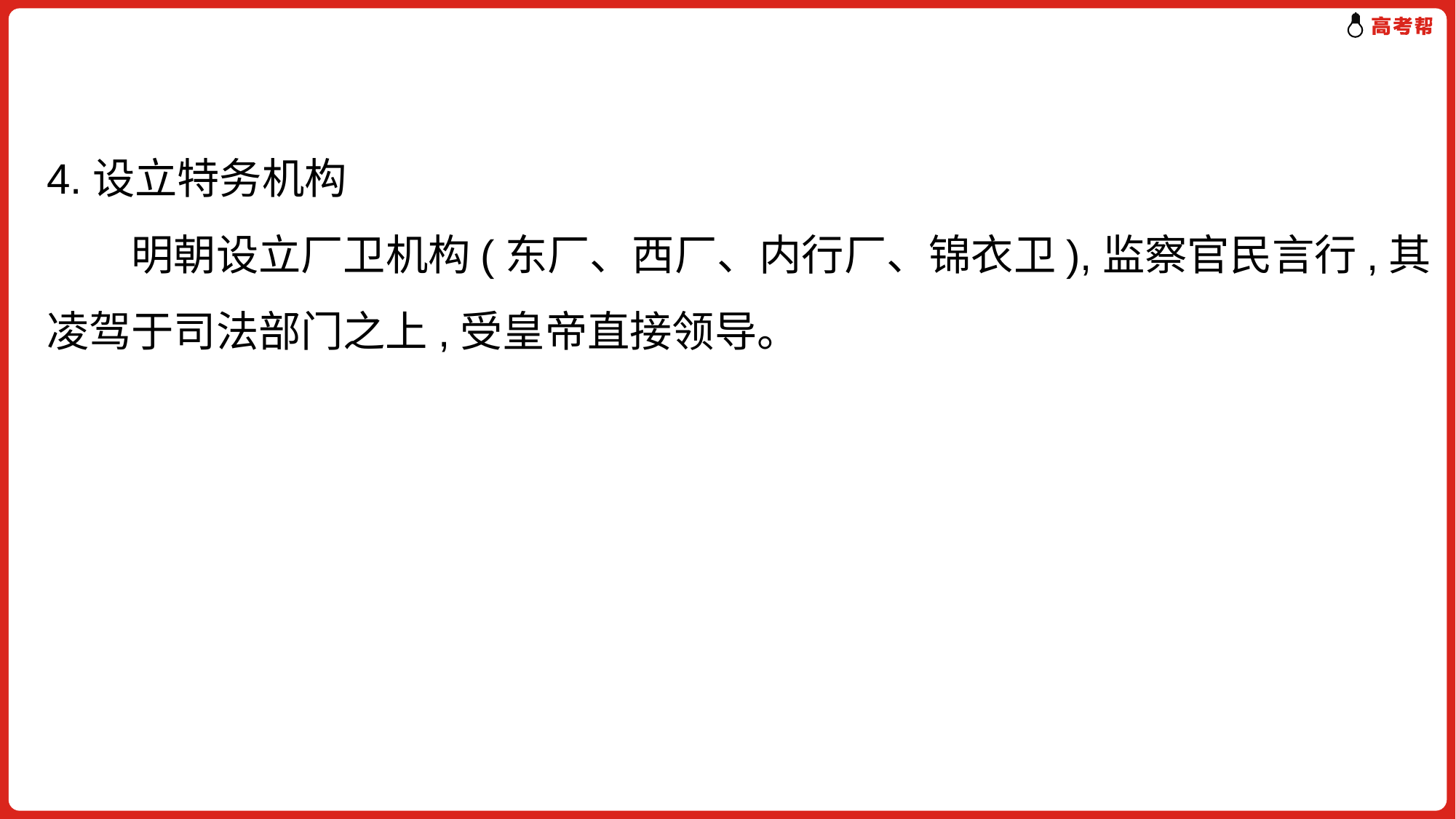

4.设立特务机构
　　明朝设立厂卫机构(东厂、西厂、内行厂、锦衣卫),监察官民言行,其
凌驾于司法部门之上,受皇帝直接领导。